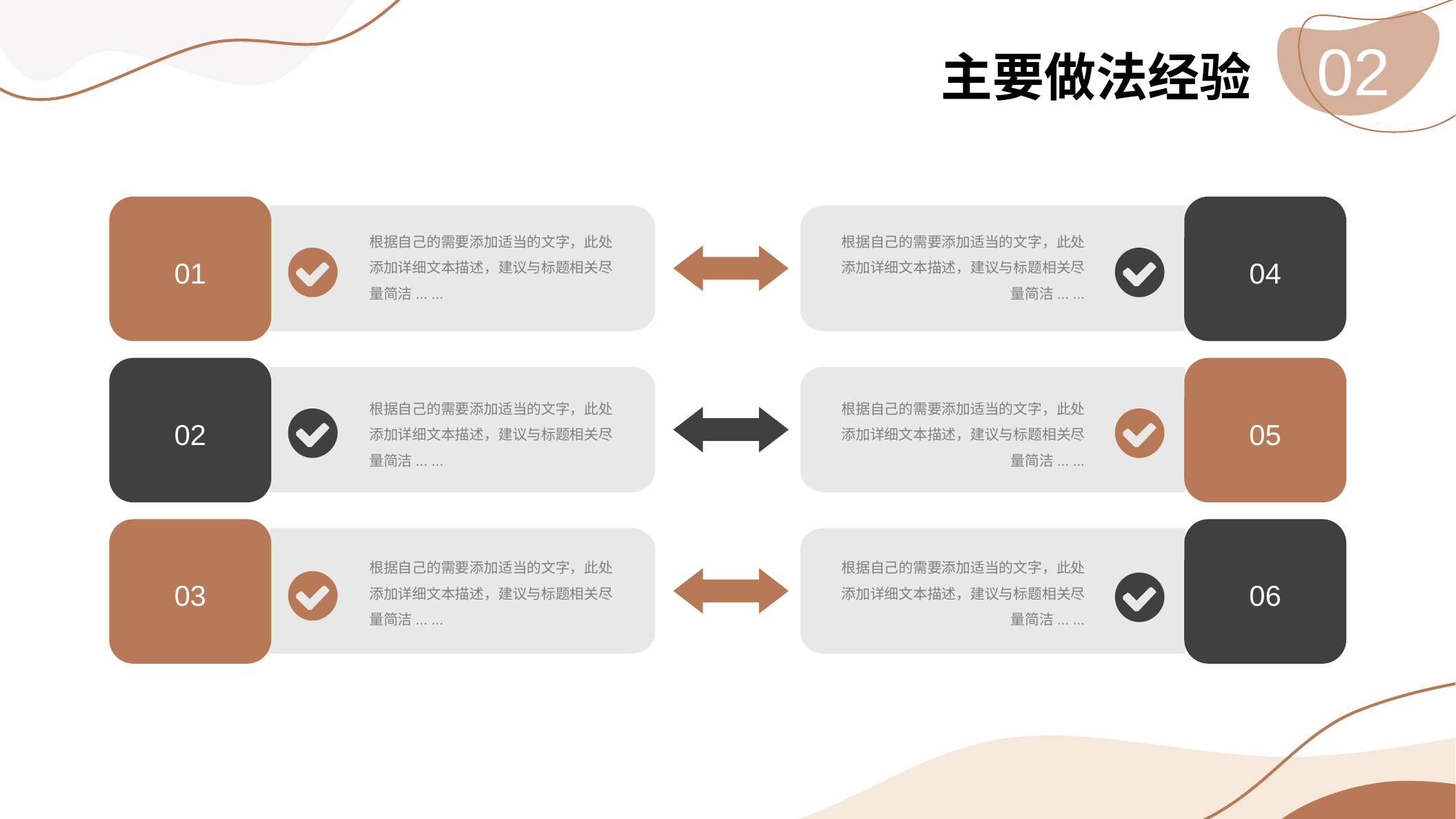

02
主要做法经验
01
04

根据自己的需要添加适当的文字，此处添加详细文本描述，建议与标题相关尽量简洁... ...
根据自己的需要添加适当的文字，此处添加详细文本描述，建议与标题相关尽量简洁... ...

02
05

根据自己的需要添加适当的文字，此处添加详细文本描述，建议与标题相关尽量简洁... ...
根据自己的需要添加适当的文字，此处添加详细文本描述，建议与标题相关尽量简洁... ...

03
06

根据自己的需要添加适当的文字，此处添加详细文本描述，建议与标题相关尽量简洁... ...
根据自己的需要添加适当的文字，此处添加详细文本描述，建议与标题相关尽量简洁... ...